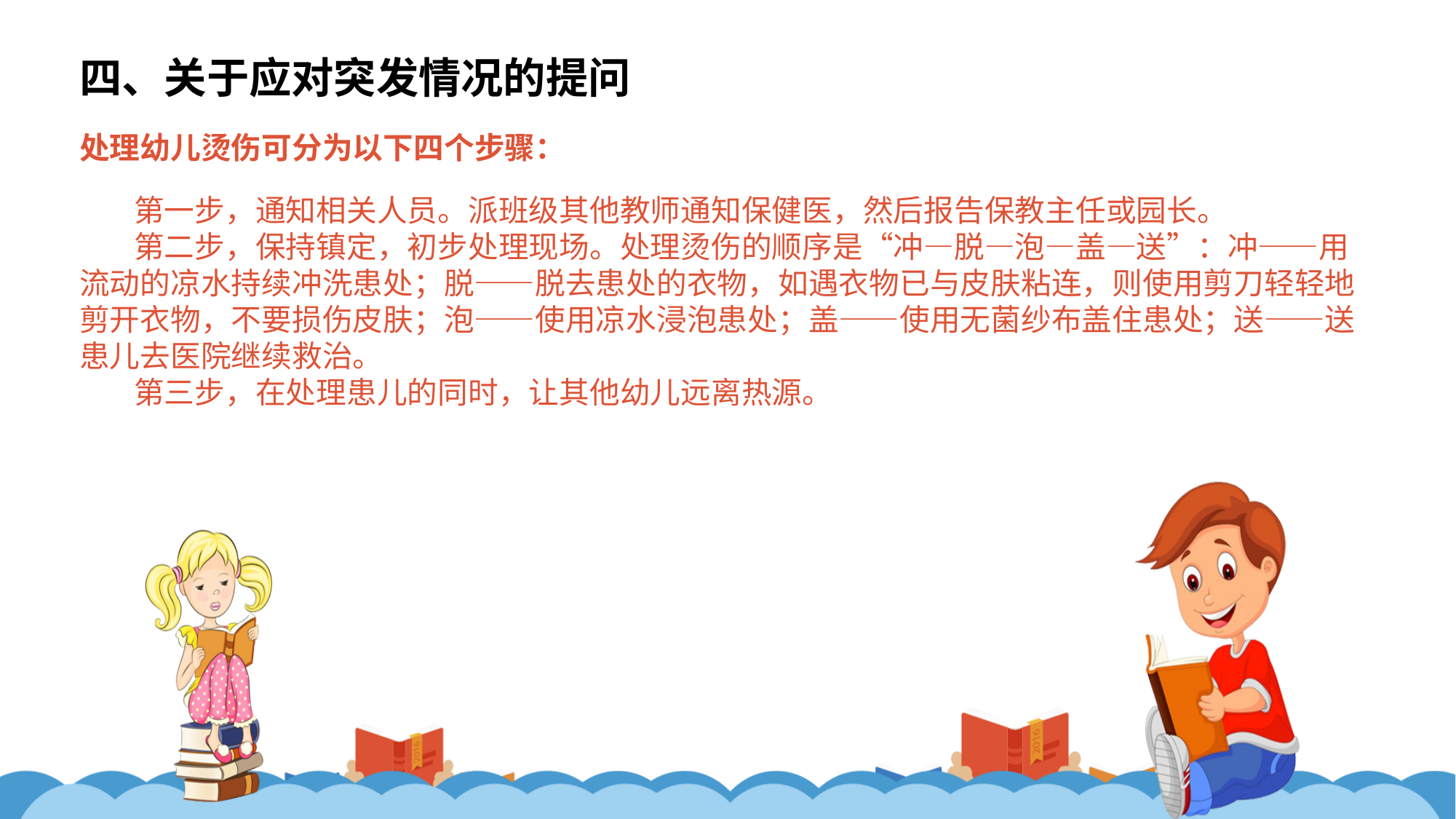

四、关于应对突发情况的提问
处理幼儿烫伤可分为以下四个步骤：
第一步，通知相关人员。派班级其他教师通知保健医，然后报告保教主任或园长。
第二步，保持镇定，初步处理现场。处理烫伤的顺序是“冲—脱—泡—盖—送”：冲——用流动的凉水持续冲洗患处；脱——脱去患处的衣物，如遇衣物已与皮肤粘连，则使用剪刀轻轻地剪开衣物，不要损伤皮肤；泡——使用凉水浸泡患处；盖——使用无菌纱布盖住患处；送——送患儿去医院继续救治。
第三步，在处理患儿的同时，让其他幼儿远离热源。